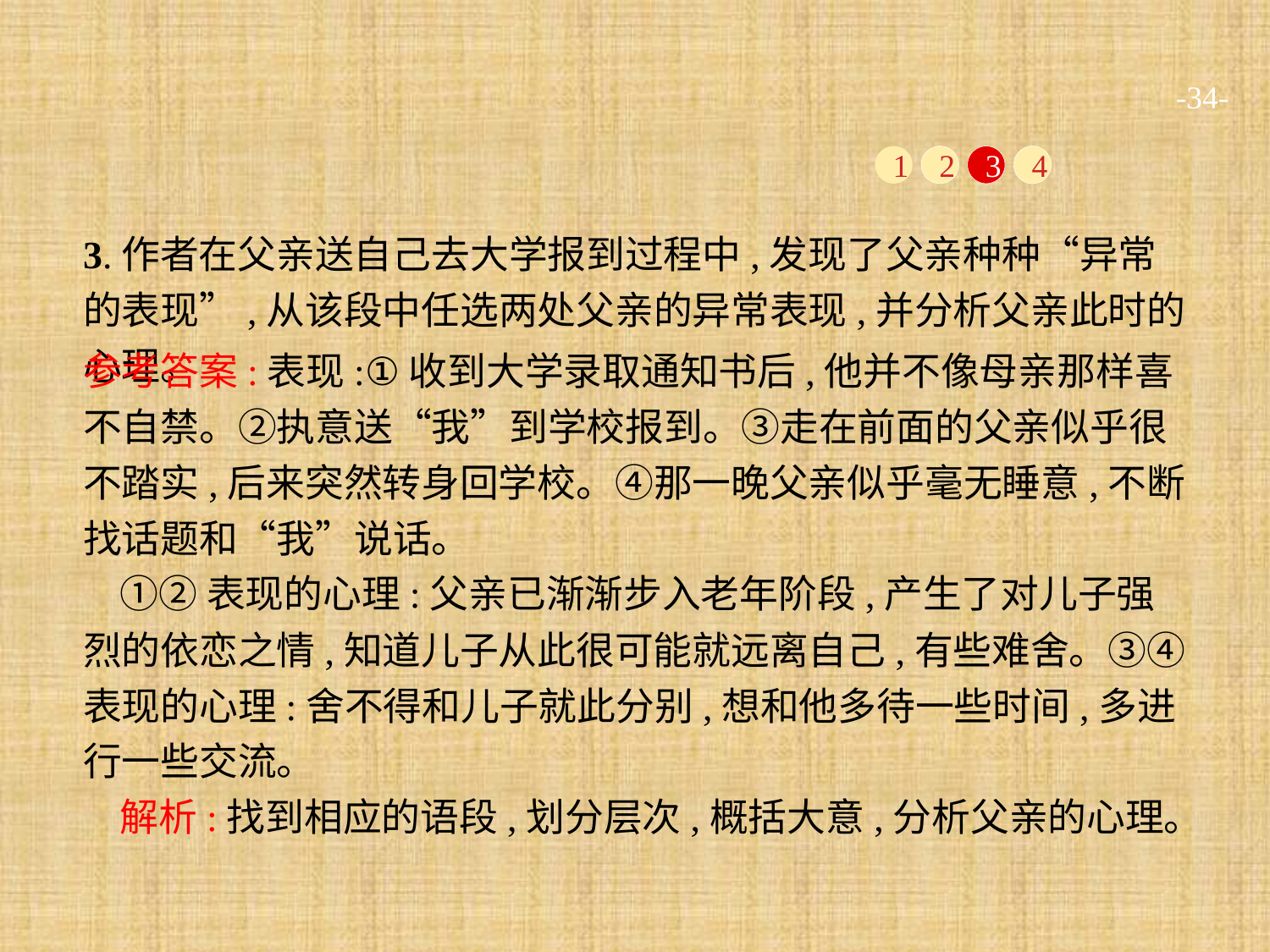

-34-
1
2
3
4
3.作者在父亲送自己去大学报到过程中,发现了父亲种种“异常的表现”,从该段中任选两处父亲的异常表现,并分析父亲此时的心理。
参考答案:表现:①收到大学录取通知书后,他并不像母亲那样喜不自禁。②执意送“我”到学校报到。③走在前面的父亲似乎很不踏实,后来突然转身回学校。④那一晚父亲似乎毫无睡意,不断找话题和“我”说话。
①②表现的心理:父亲已渐渐步入老年阶段,产生了对儿子强烈的依恋之情,知道儿子从此很可能就远离自己,有些难舍。③④表现的心理:舍不得和儿子就此分别,想和他多待一些时间,多进行一些交流。
解析:找到相应的语段,划分层次,概括大意,分析父亲的心理。